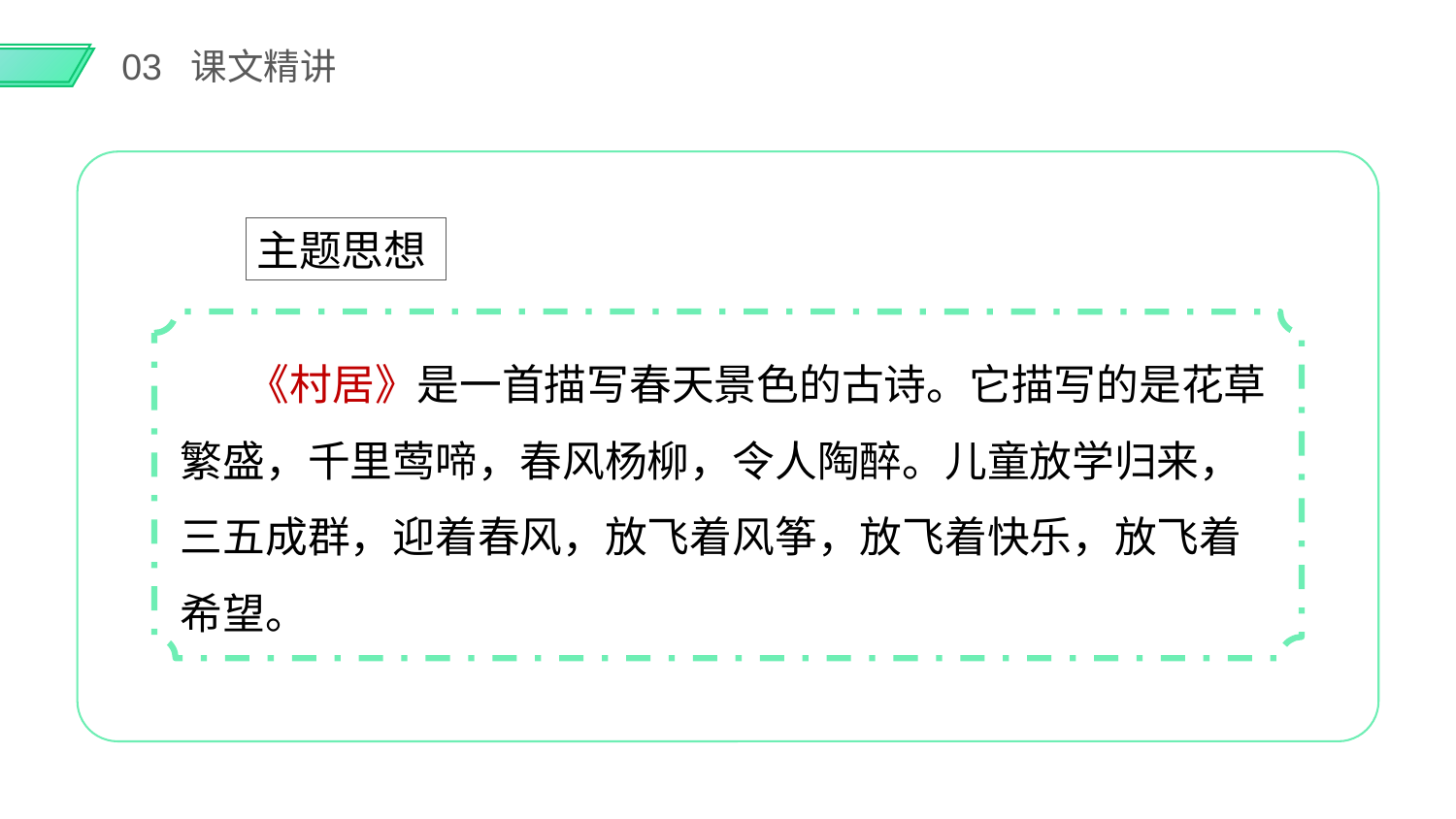

03  课文精讲
主题思想
      《村居》是一首描写春天景色的古诗。它描写的是花草繁盛，千里莺啼，春风杨柳，令人陶醉。儿童放学归来，三五成群，迎着春风，放飞着风筝，放飞着快乐，放飞着希望。